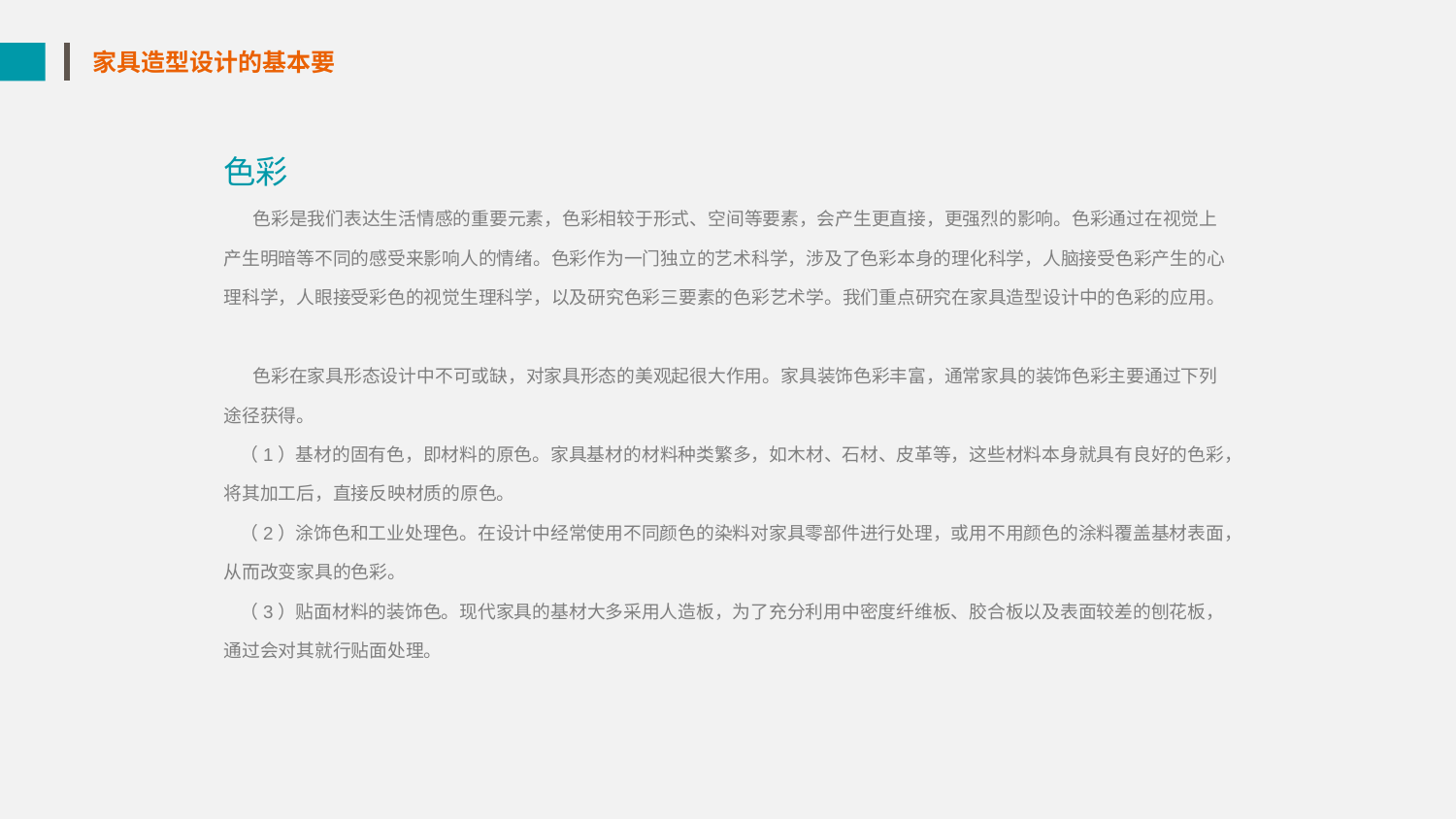

家具造型设计的基本要

色彩
      色彩是我们表达生活情感的重要元素，色彩相较于形式、空间等要素，会产生更直接，更强烈的影响。色彩通过在视觉上产生明暗等不同的感受来影响人的情绪。色彩作为一门独立的艺术科学，涉及了色彩本身的理化科学，人脑接受色彩产生的心理科学，人眼接受彩色的视觉生理科学，以及研究色彩三要素的色彩艺术学。我们重点研究在家具造型设计中的色彩的应用。

      色彩在家具形态设计中不可或缺，对家具形态的美观起很大作用。家具装饰色彩丰富，通常家具的装饰色彩主要通过下列途径获得。
   （1）基材的固有色，即材料的原色。家具基材的材料种类繁多，如木材、石材、皮革等，这些材料本身就具有良好的色彩，将其加工后，直接反映材质的原色。
   （2）涂饰色和工业处理色。在设计中经常使用不同颜色的染料对家具零部件进行处理，或用不用颜色的涂料覆盖基材表面，从而改变家具的色彩。
   （3）贴面材料的装饰色。现代家具的基材大多采用人造板，为了充分利用中密度纤维板、胶合板以及表面较差的刨花板，通过会对其就行贴面处理。